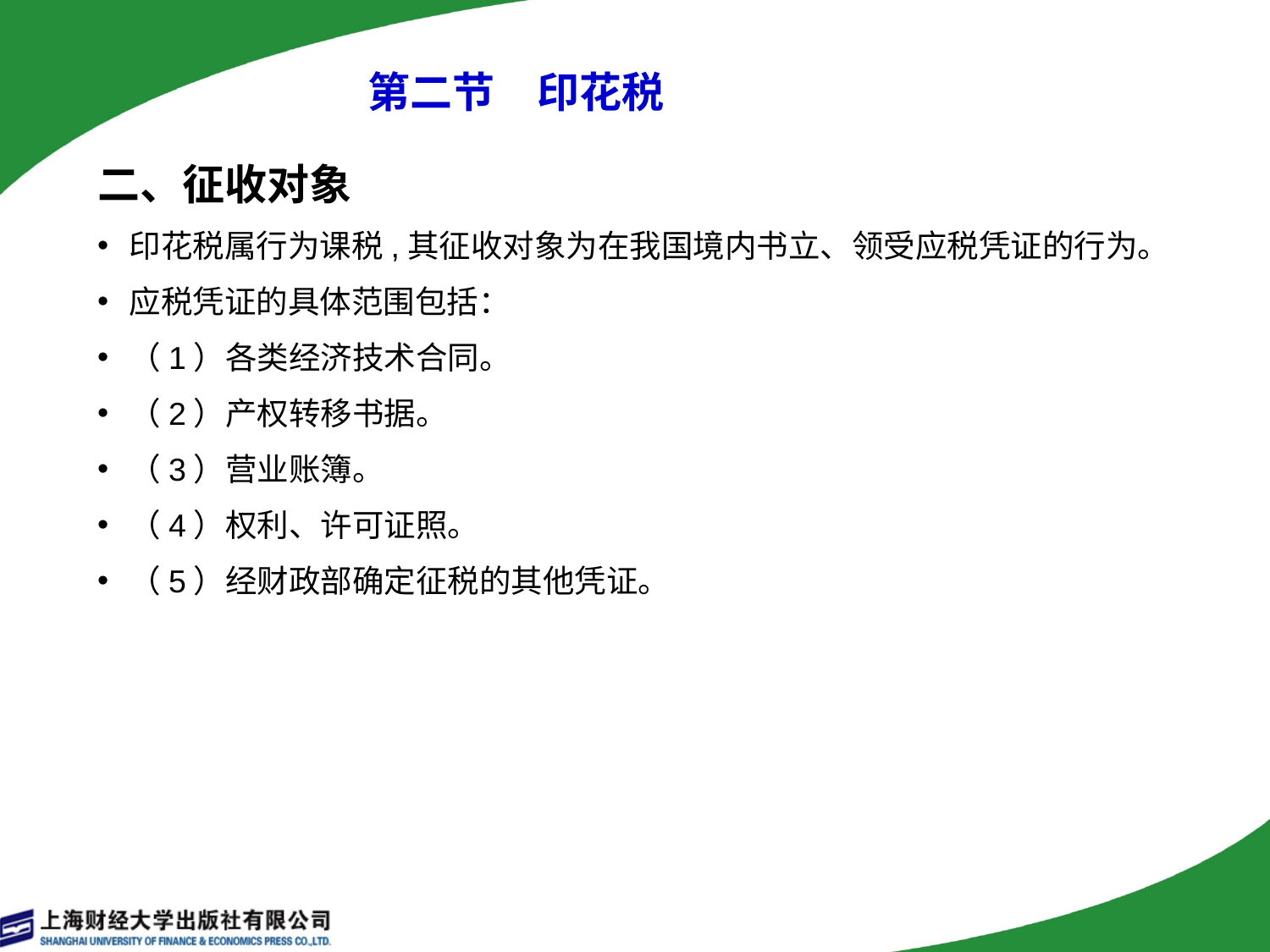

# 第二节　印花税
二、征收对象
印花税属行为课税,其征收对象为在我国境内书立、领受应税凭证的行为。
应税凭证的具体范围包括：
（1）各类经济技术合同。
（2）产权转移书据。
（3）营业账簿。
（4）权利、许可证照。
（5）经财政部确定征税的其他凭证。